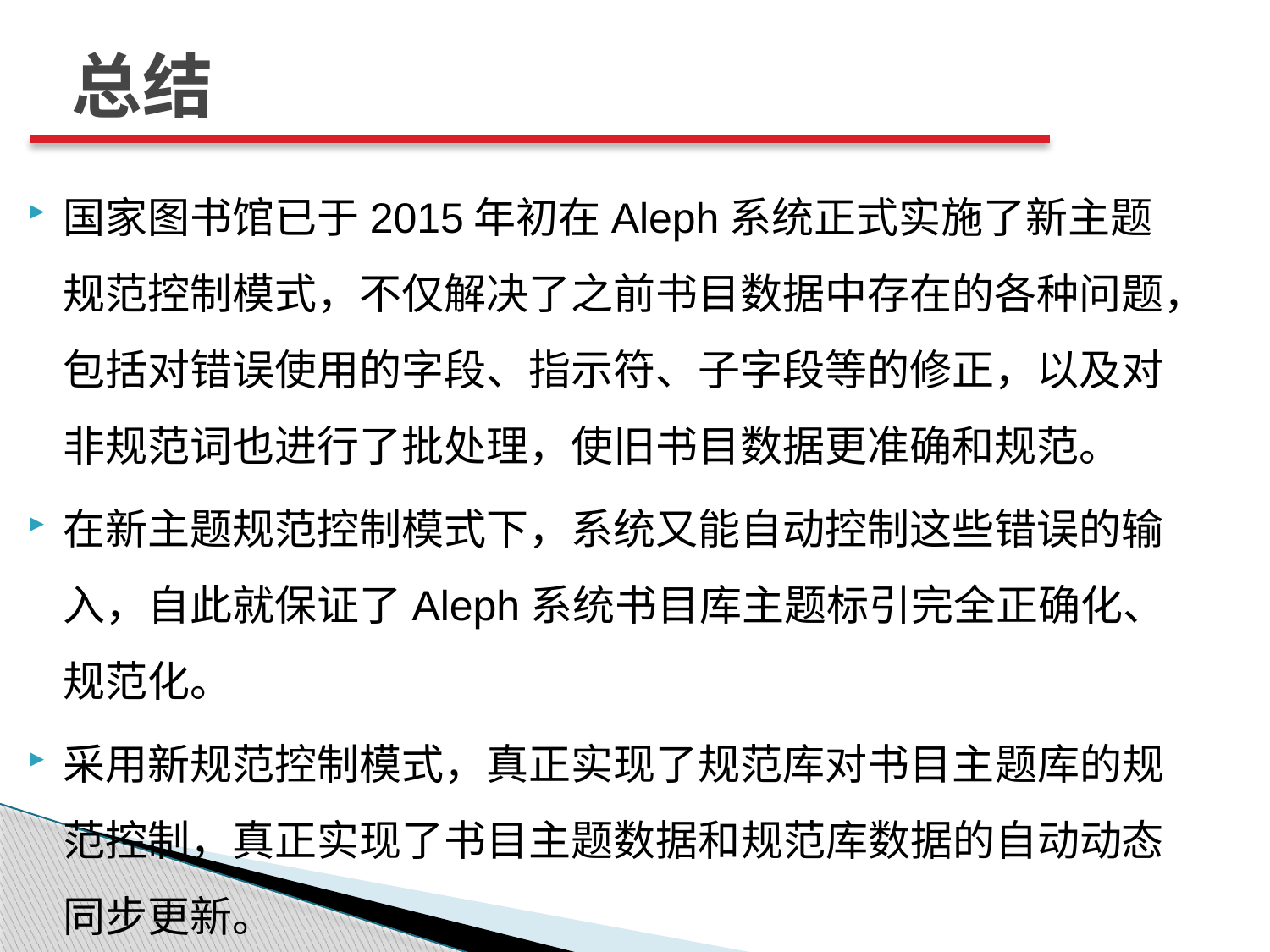

总结
国家图书馆已于2015年初在Aleph系统正式实施了新主题规范控制模式，不仅解决了之前书目数据中存在的各种问题，包括对错误使用的字段、指示符、子字段等的修正，以及对非规范词也进行了批处理，使旧书目数据更准确和规范。
在新主题规范控制模式下，系统又能自动控制这些错误的输入，自此就保证了Aleph系统书目库主题标引完全正确化、规范化。
采用新规范控制模式，真正实现了规范库对书目主题库的规范控制，真正实现了书目主题数据和规范库数据的自动动态同步更新。